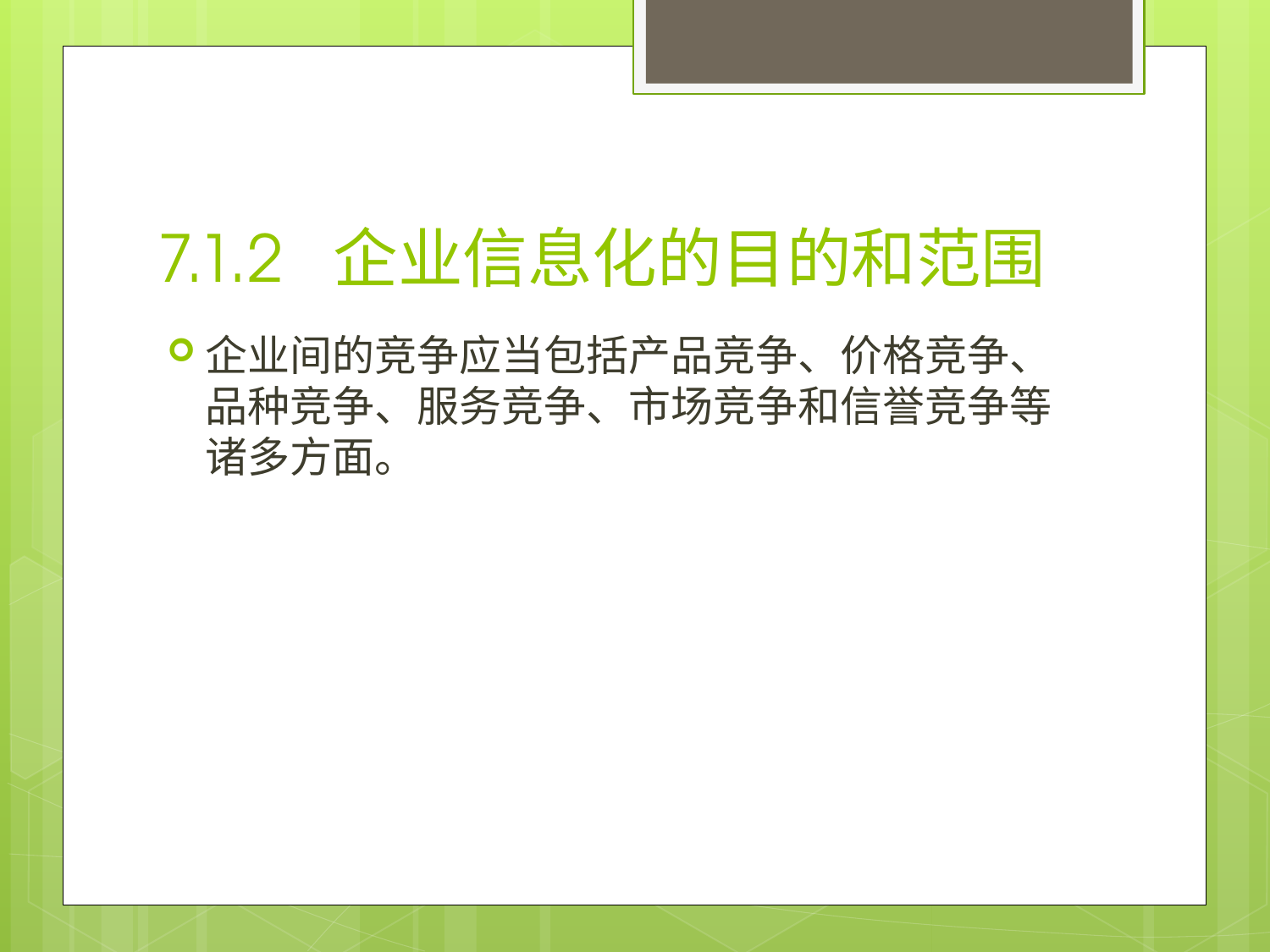

# 7.1.2  企业信息化的目的和范围
企业间的竞争应当包括产品竞争、价格竞争、品种竞争、服务竞争、市场竞争和信誉竞争等诸多方面。